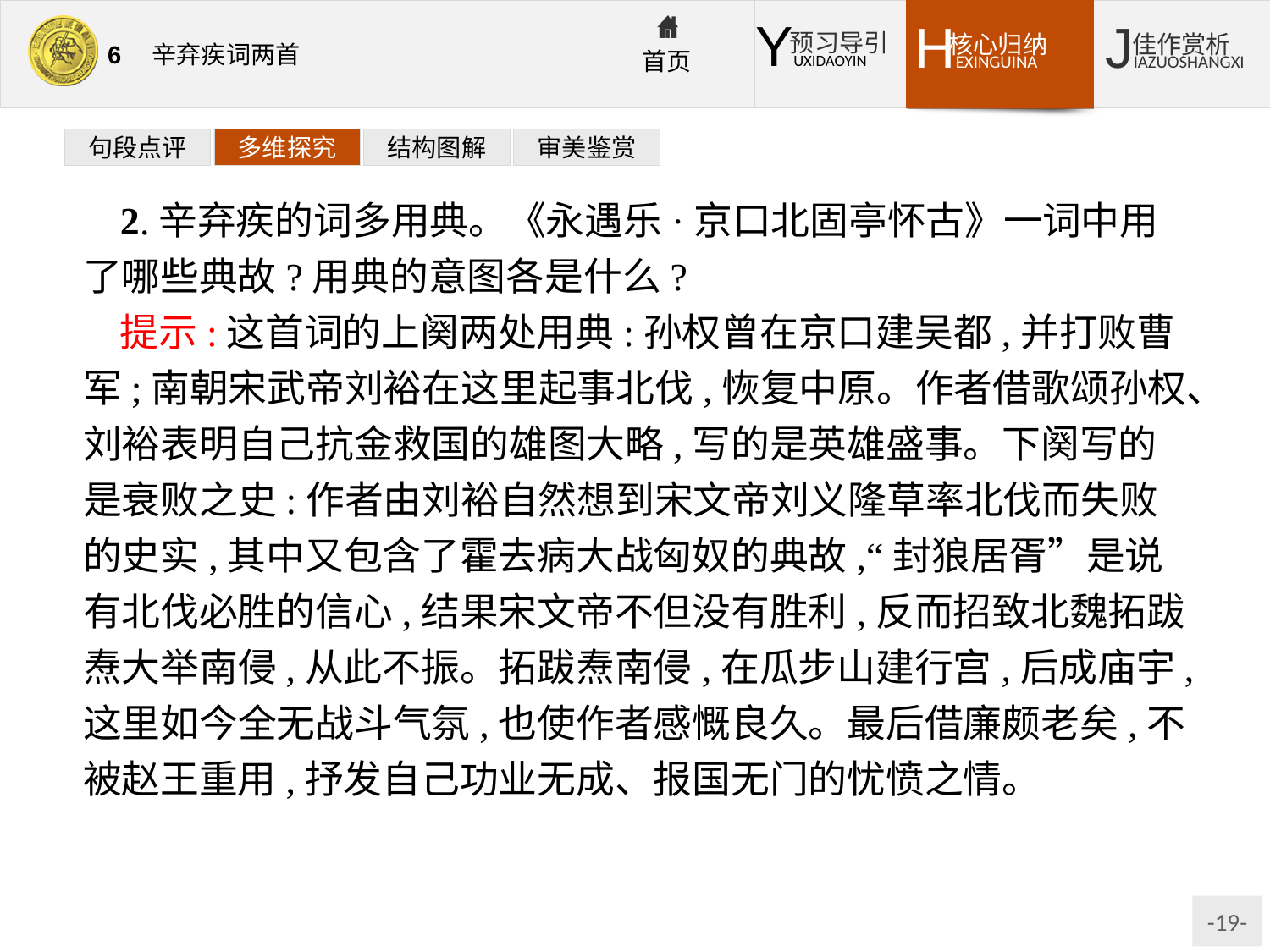

句段点评
多维探究
结构图解
审美鉴赏
2.辛弃疾的词多用典。《永遇乐·京口北固亭怀古》一词中用了哪些典故?用典的意图各是什么?
提示:这首词的上阕两处用典:孙权曾在京口建吴都,并打败曹军;南朝宋武帝刘裕在这里起事北伐,恢复中原。作者借歌颂孙权、刘裕表明自己抗金救国的雄图大略,写的是英雄盛事。下阕写的是衰败之史:作者由刘裕自然想到宋文帝刘义隆草率北伐而失败的史实,其中又包含了霍去病大战匈奴的典故,“封狼居胥”是说有北伐必胜的信心,结果宋文帝不但没有胜利,反而招致北魏拓跋焘大举南侵,从此不振。拓跋焘南侵,在瓜步山建行宫,后成庙宇,这里如今全无战斗气氛,也使作者感慨良久。最后借廉颇老矣,不被赵王重用,抒发自己功业无成、报国无门的忧愤之情。